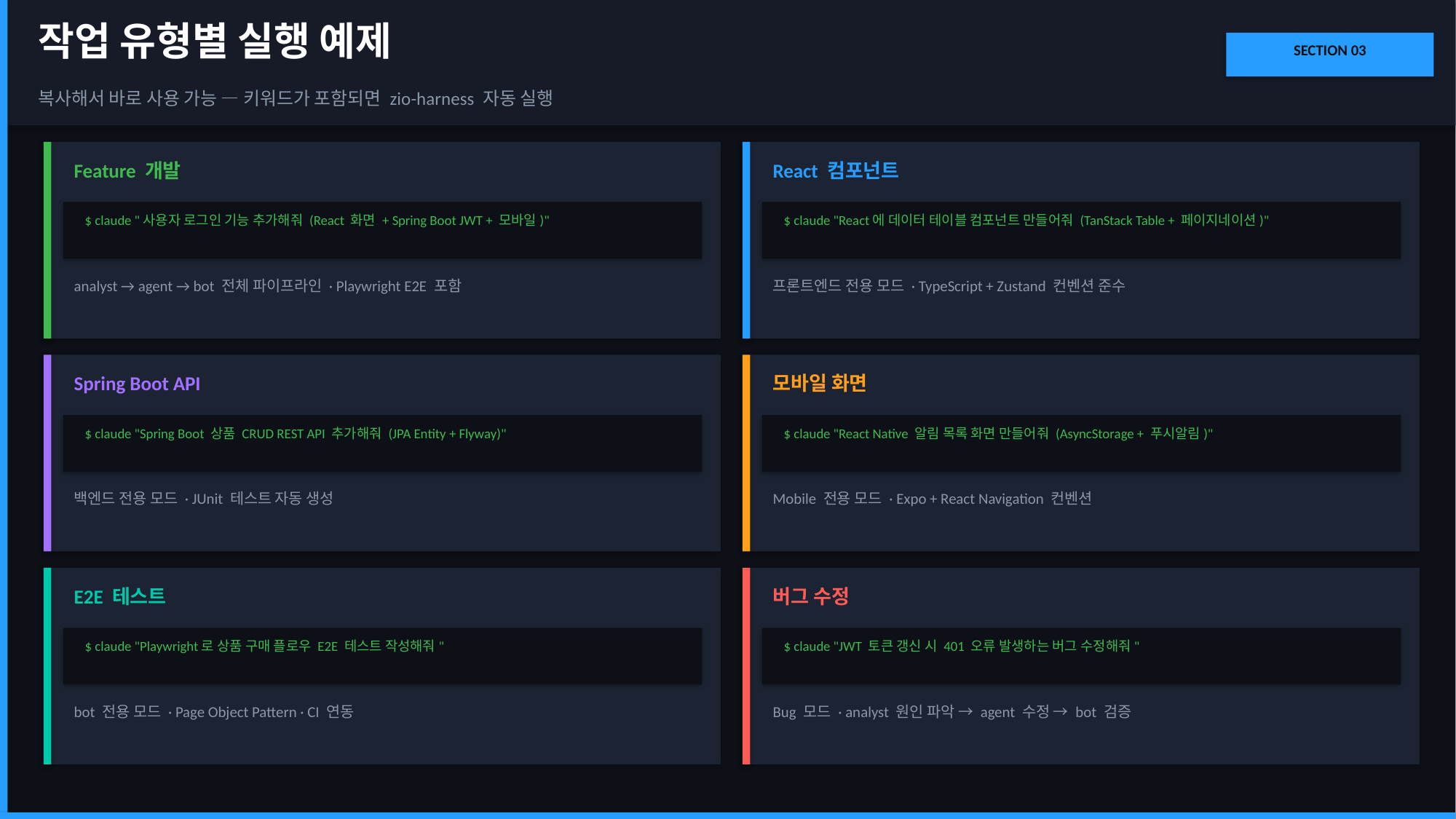

작업 유형별 실행 예제

SECTION 03
복사해서 바로 사용 가능 — 키워드가 포함되면 zio-harness 자동 실행

Feature 개발
React 컴포넌트

$ claude "사용자 로그인 기능 추가해줘 (React 화면 + Spring Boot JWT + 모바일)"
$ claude "React에 데이터 테이블 컴포넌트 만들어줘 (TanStack Table + 페이지네이션)"
analyst → agent → bot 전체 파이프라인 · Playwright E2E 포함
프론트엔드 전용 모드 · TypeScript + Zustand 컨벤션 준수

Spring Boot API
모바일 화면

$ claude "Spring Boot 상품 CRUD REST API 추가해줘 (JPA Entity + Flyway)"
$ claude "React Native 알림 목록 화면 만들어줘 (AsyncStorage + 푸시알림)"
백엔드 전용 모드 · JUnit 테스트 자동 생성
Mobile 전용 모드 · Expo + React Navigation 컨벤션

E2E 테스트
버그 수정

$ claude "Playwright로 상품 구매 플로우 E2E 테스트 작성해줘"
$ claude "JWT 토큰 갱신 시 401 오류 발생하는 버그 수정해줘"
bot 전용 모드 · Page Object Pattern · CI 연동
Bug 모드 · analyst 원인 파악 → agent 수정 → bot 검증